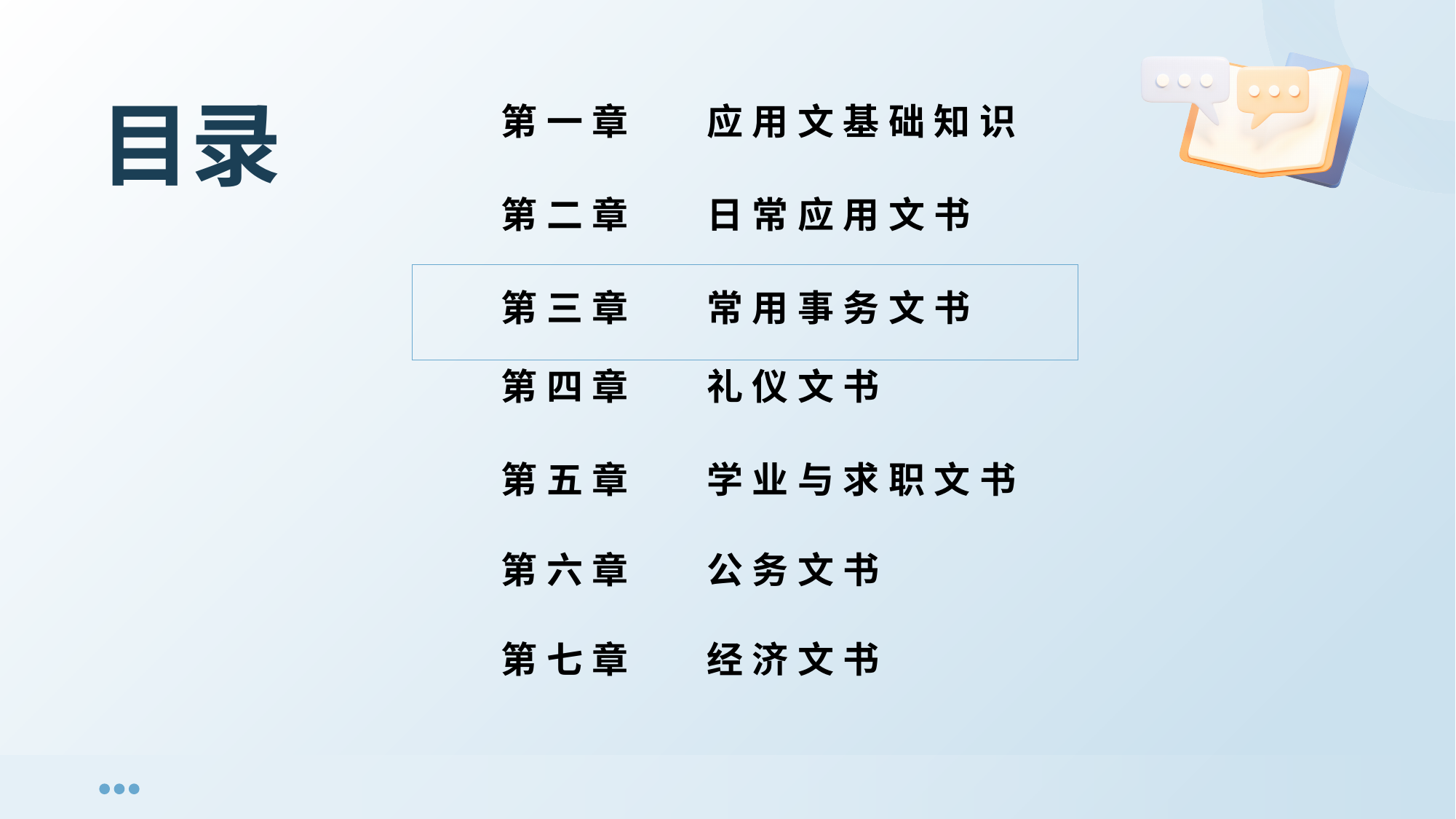

# 目录
第一章    应用文基础知识
第二章    日常应用文书

第三章    常用事务文书
第四章    礼仪文书
第五章    学业与求职文书
第六章    公务文书
第七章    经济文书